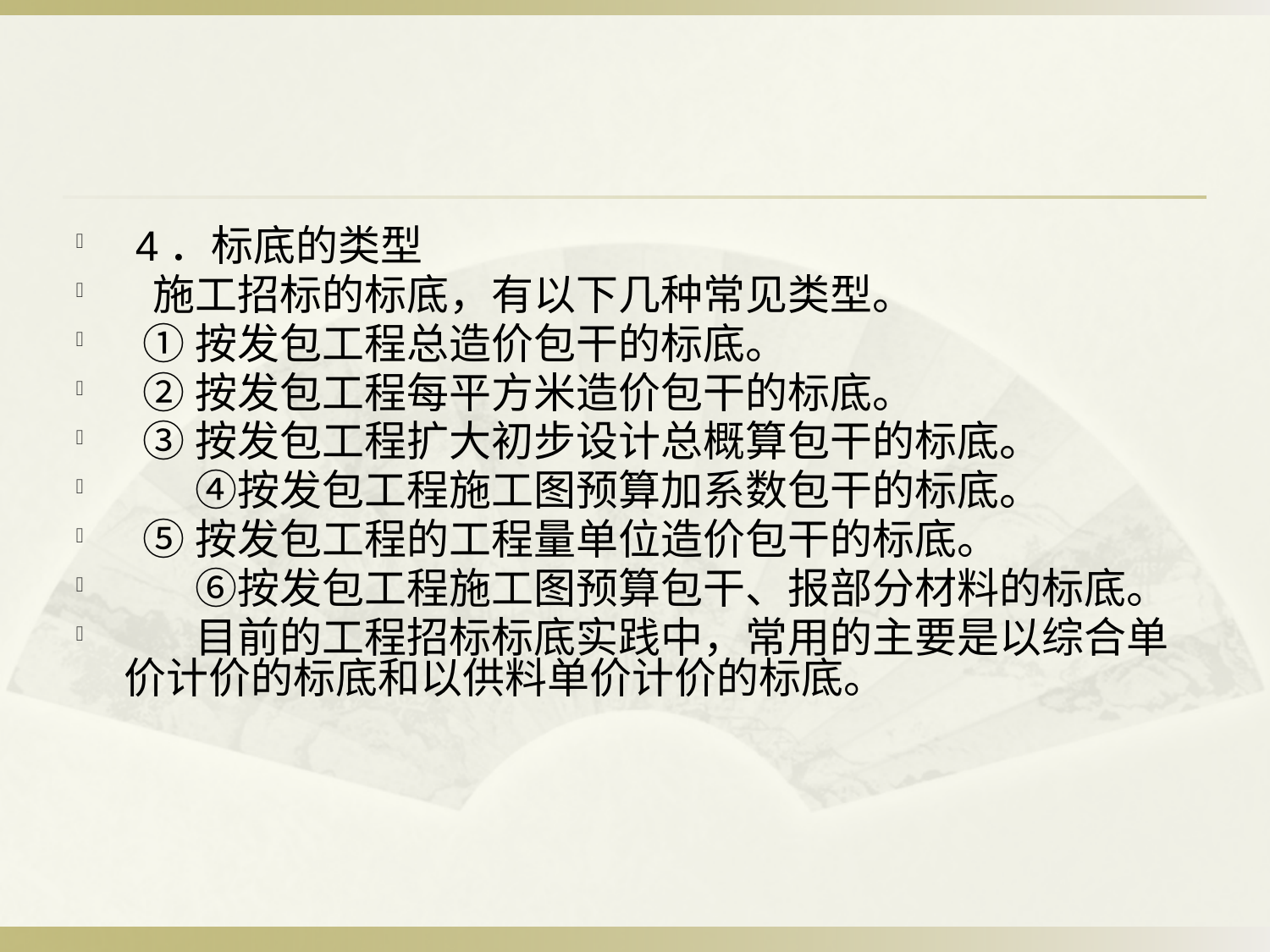

#
 4．标底的类型
  施工招标的标底，有以下几种常见类型。
  ①按发包工程总造价包干的标底。
  ②按发包工程每平方米造价包干的标底。
  ③按发包工程扩大初步设计总概算包干的标底。
 　 ④按发包工程施工图预算加系数包干的标底。
  ⑤按发包工程的工程量单位造价包干的标底。
 　 ⑥按发包工程施工图预算包干、报部分材料的标底。
 　 目前的工程招标标底实践中，常用的主要是以综合单价计价的标底和以供料单价计价的标底。